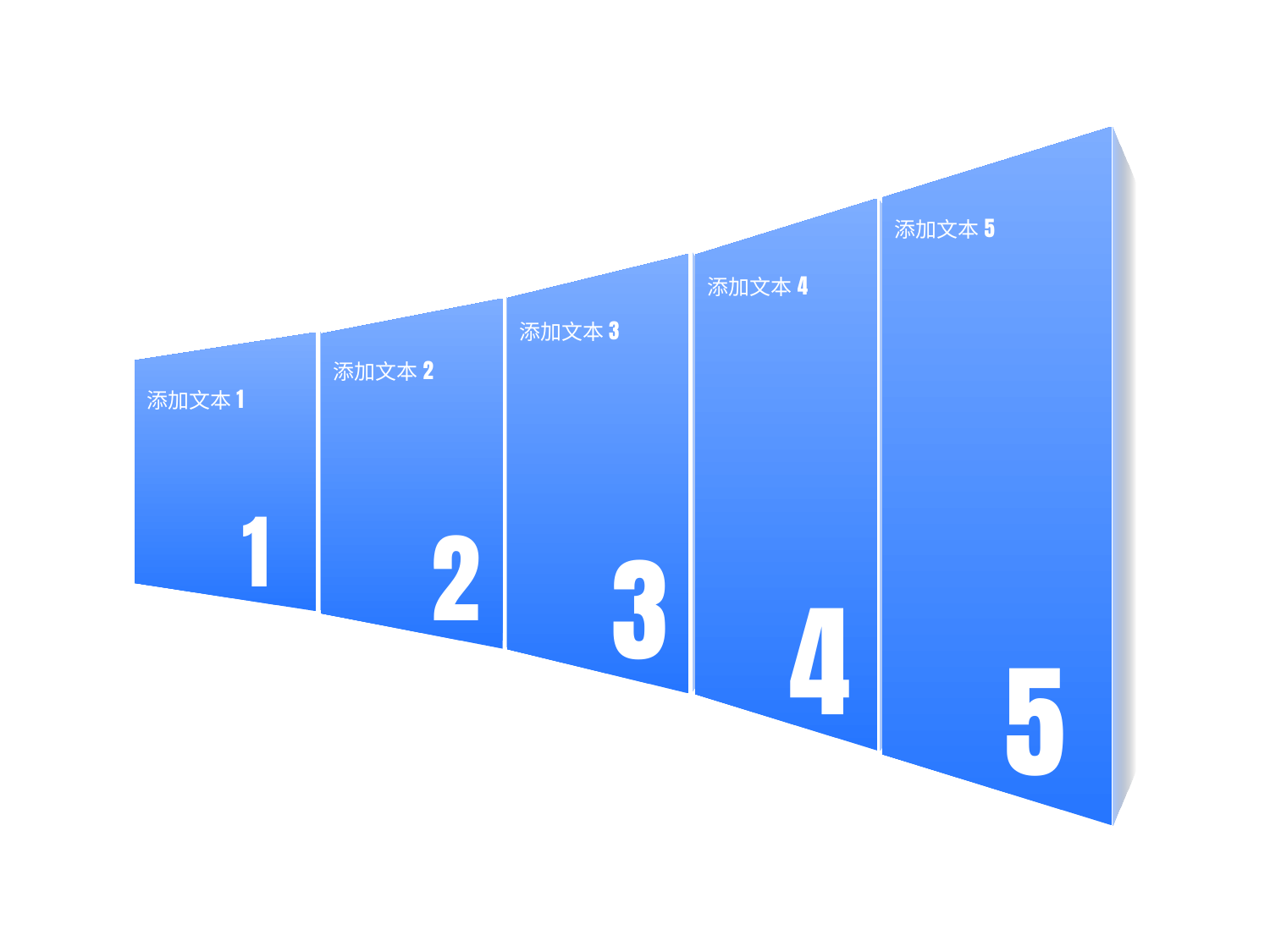

添加文本5

5
添加文本4

4
添加文本3

3
添加文本2

2
添加文本1

1